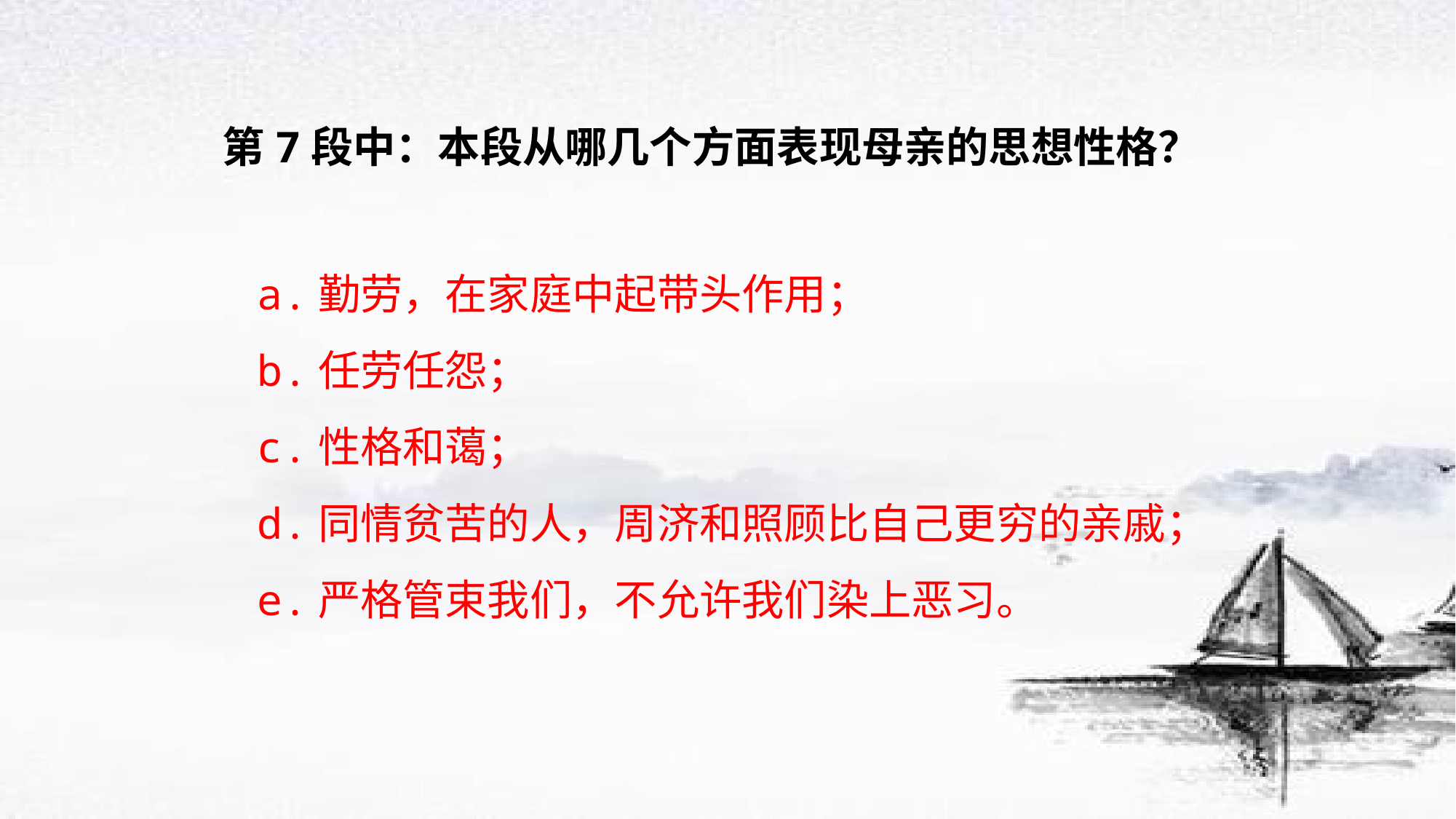

第7段中：本段从哪几个方面表现母亲的思想性格？
a.勤劳，在家庭中起带头作用；
b.任劳任怨；
c.性格和蔼；
d.同情贫苦的人，周济和照顾比自己更穷的亲戚；
e.严格管束我们，不允许我们染上恶习。